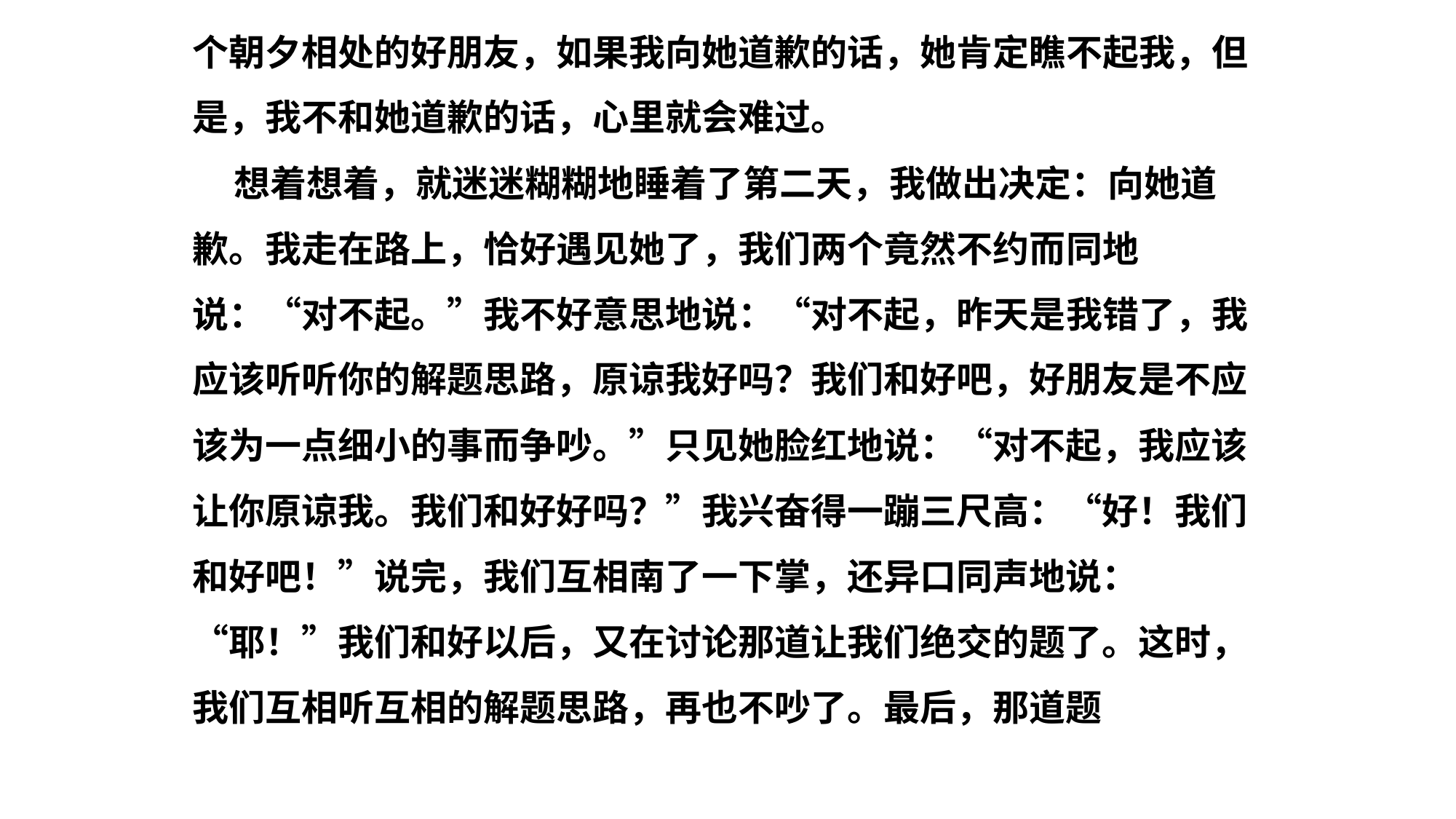

个朝夕相处的好朋友，如果我向她道歉的话，她肯定瞧不起我，但是，我不和她道歉的话，心里就会难过。
    想着想着，就迷迷糊糊地睡着了第二天，我做出决定：向她道歉。我走在路上，恰好遇见她了，我们两个竟然不约而同地
说：“对不起。”我不好意思地说：“对不起，昨天是我错了，我应该听听你的解题思路，原谅我好吗？我们和好吧，好朋友是不应该为一点细小的事而争吵。”只见她脸红地说：“对不起，我应该让你原谅我。我们和好好吗？”我兴奋得一蹦三尺高：“好！我们和好吧！”说完，我们互相南了一下掌，还异口同声地说：“耶！”我们和好以后，又在讨论那道让我们绝交的题了。这时，我们互相听互相的解题思路，再也不吵了。最后，那道题
活动示例